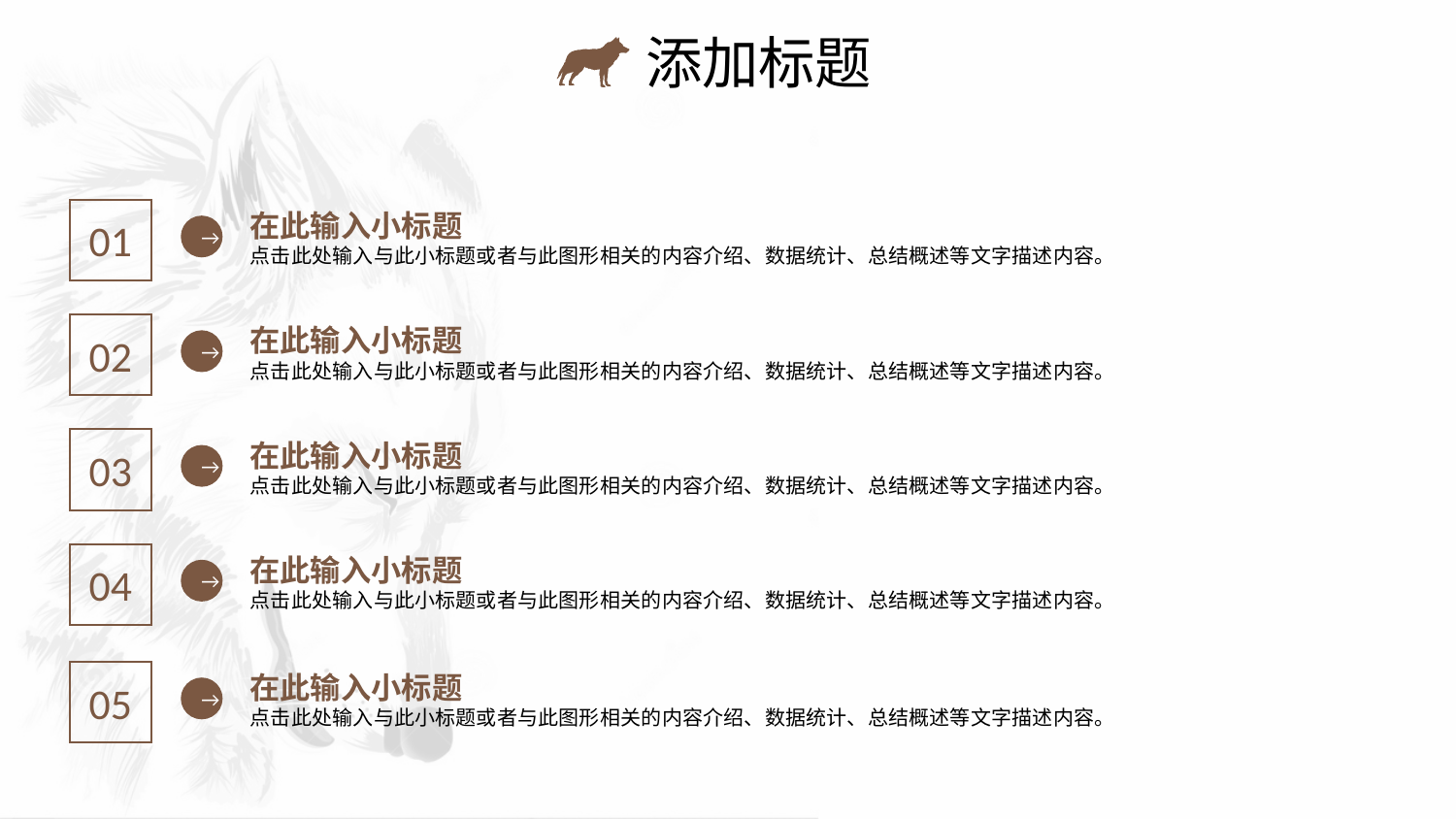

添加标题

在此输入小标题
点击此处输入与此小标题或者与此图形相关的内容介绍、数据统计、总结概述等文字描述内容。
01
→
在此输入小标题
点击此处输入与此小标题或者与此图形相关的内容介绍、数据统计、总结概述等文字描述内容。
02
→
在此输入小标题
点击此处输入与此小标题或者与此图形相关的内容介绍、数据统计、总结概述等文字描述内容。
03
→
在此输入小标题
点击此处输入与此小标题或者与此图形相关的内容介绍、数据统计、总结概述等文字描述内容。
04
→
在此输入小标题
点击此处输入与此小标题或者与此图形相关的内容介绍、数据统计、总结概述等文字描述内容。
05
→